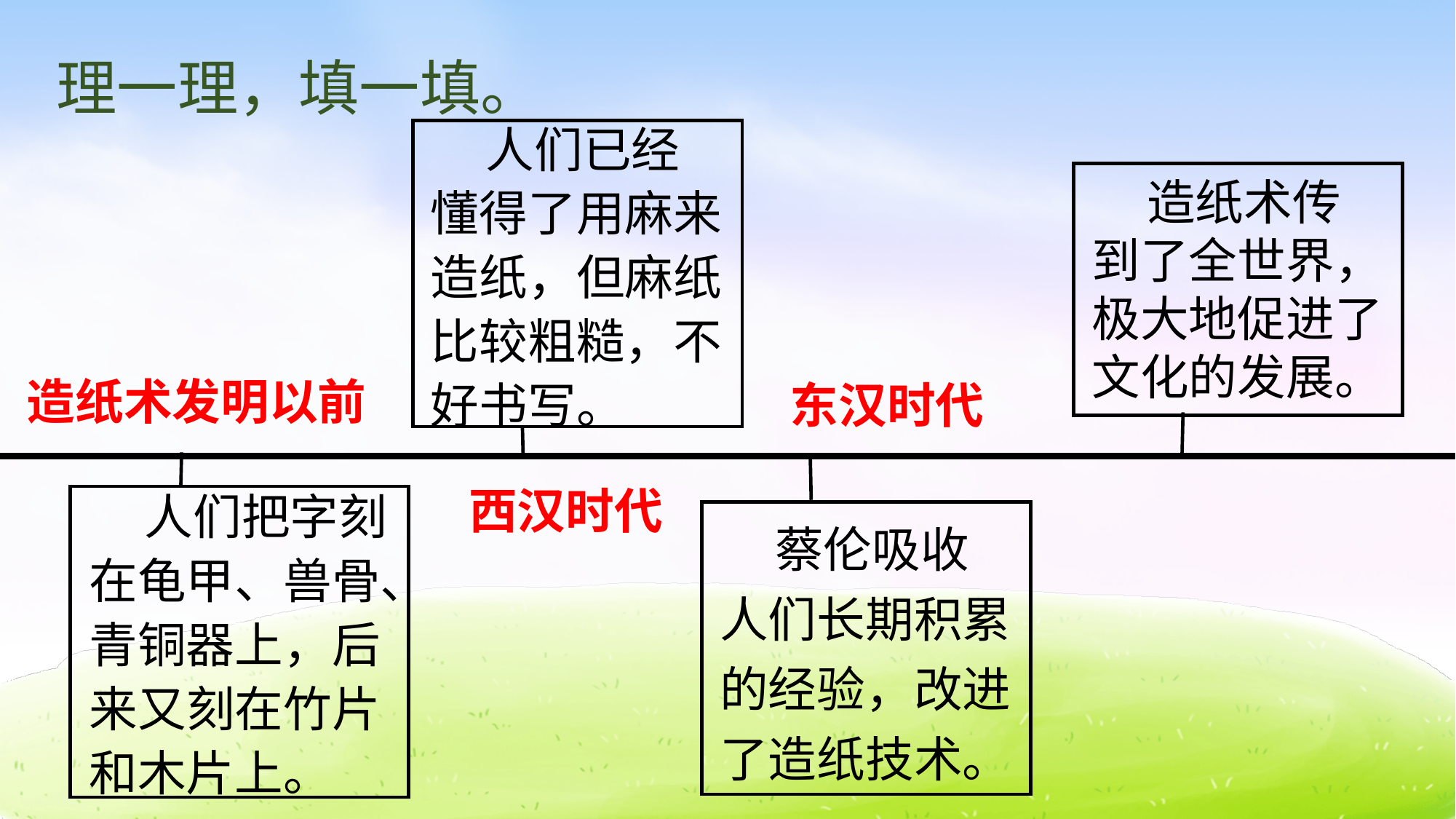

理一理，填一填。
    人们已经懂得了用麻来造纸，但麻纸比较粗糙，不好书写。

    造纸术传到了全世界，极大地促进了文化的发展。
造纸术发明以前
东汉时代
    人们把字刻在龟甲、兽骨、青铜器上，后来又刻在竹片和木片上。
西汉时代

    蔡伦吸收人们长期积累的经验，改进了造纸技术。